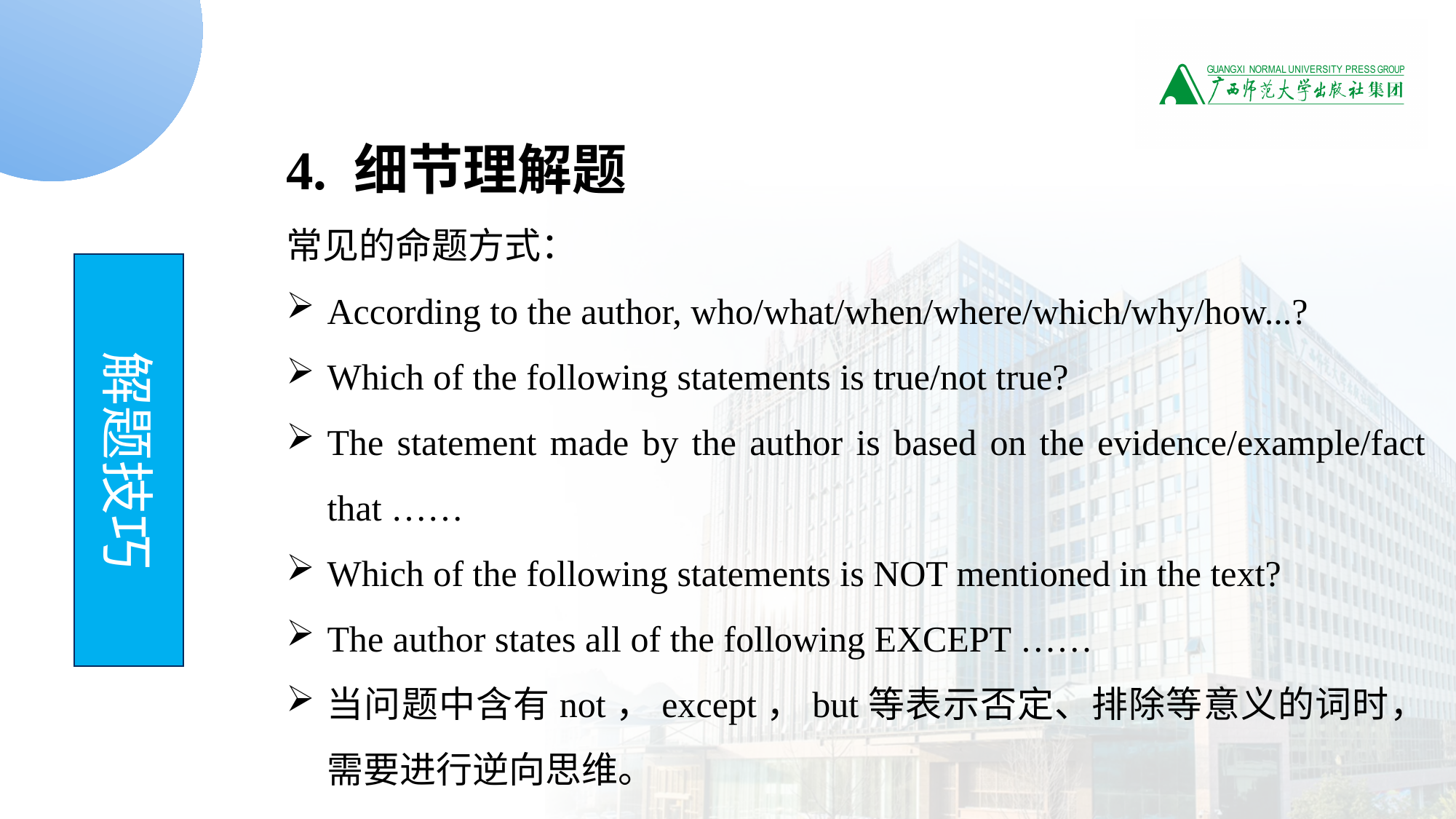

4. 细节理解题
常见的命题方式：
According to the author, who/what/when/where/which/why/how...?
Which of the following statements is true/not true?
The statement made by the author is based on the evidence/example/fact that ……
Which of the following statements is NOT mentioned in the text?
The author states all of the following EXCEPT ……
当问题中含有not，except，but等表示否定、排除等意义的词时，需要进行逆向思维。
解题技巧